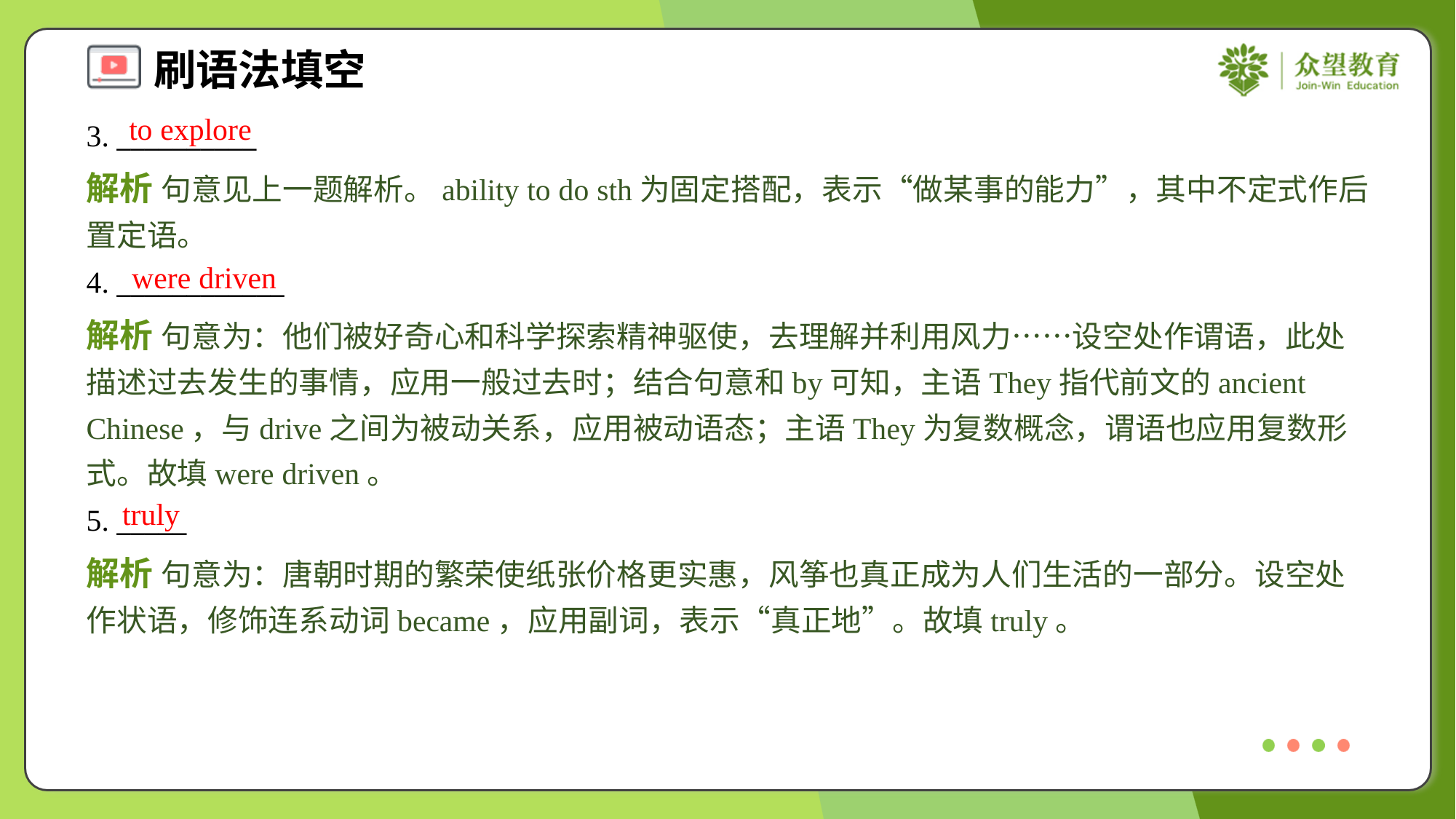

to explore
3. __________
解析 句意见上一题解析。ability to do sth为固定搭配，表示“做某事的能力”，其中不定式作后置定语。
were driven
4. ____________
解析 句意为：他们被好奇心和科学探索精神驱使，去理解并利用风力……设空处作谓语，此处描述过去发生的事情，应用一般过去时；结合句意和by可知，主语They指代前文的ancient Chinese，与drive之间为被动关系，应用被动语态；主语They为复数概念，谓语也应用复数形式。故填were driven。
truly
5. _____
解析 句意为：唐朝时期的繁荣使纸张价格更实惠，风筝也真正成为人们生活的一部分。设空处作状语，修饰连系动词became，应用副词，表示“真正地”。故填truly。